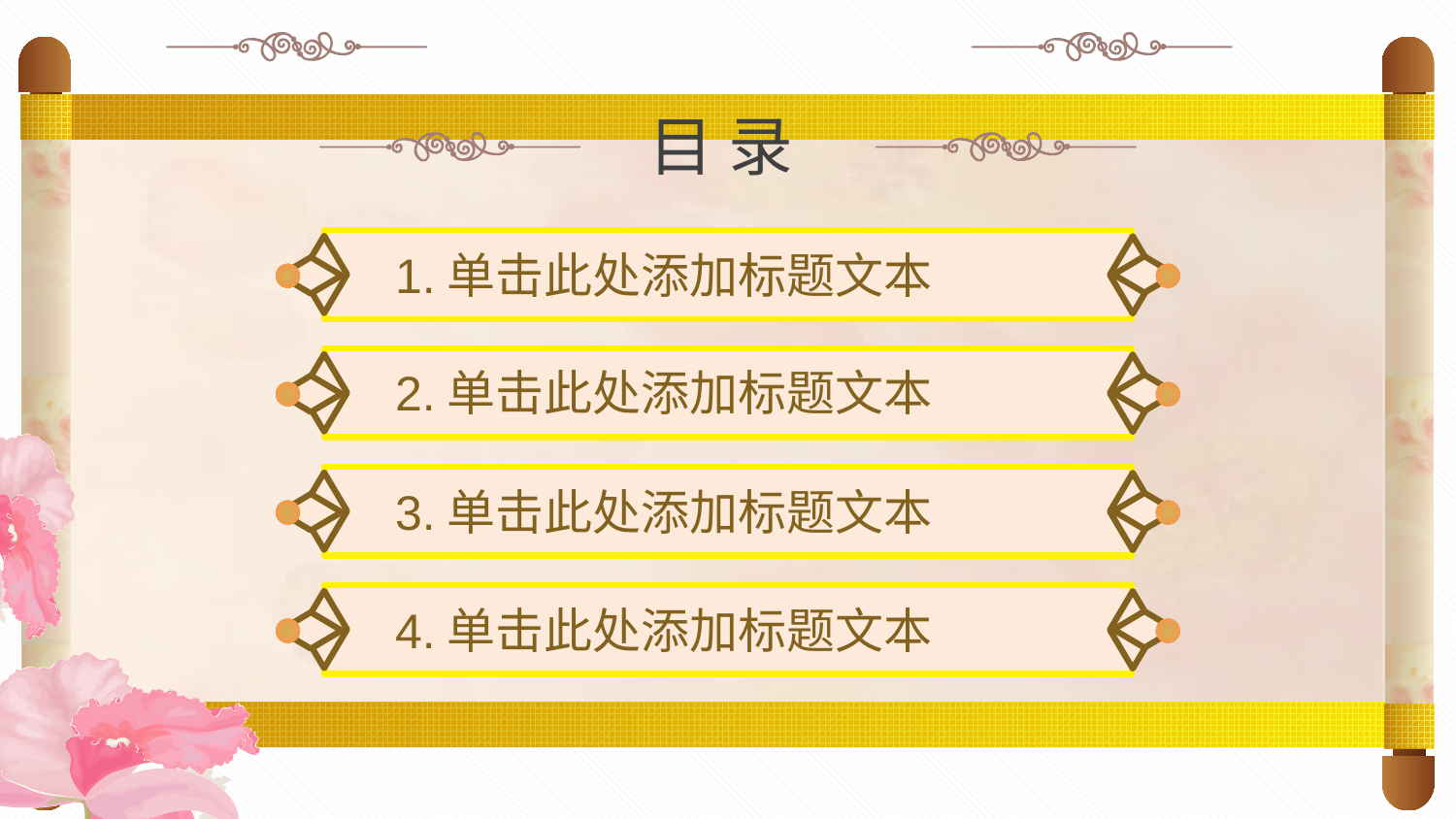

目 录

1.单击此处添加标题文本
2.单击此处添加标题文本

3.单击此处添加标题文本
4.单击此处添加标题文本